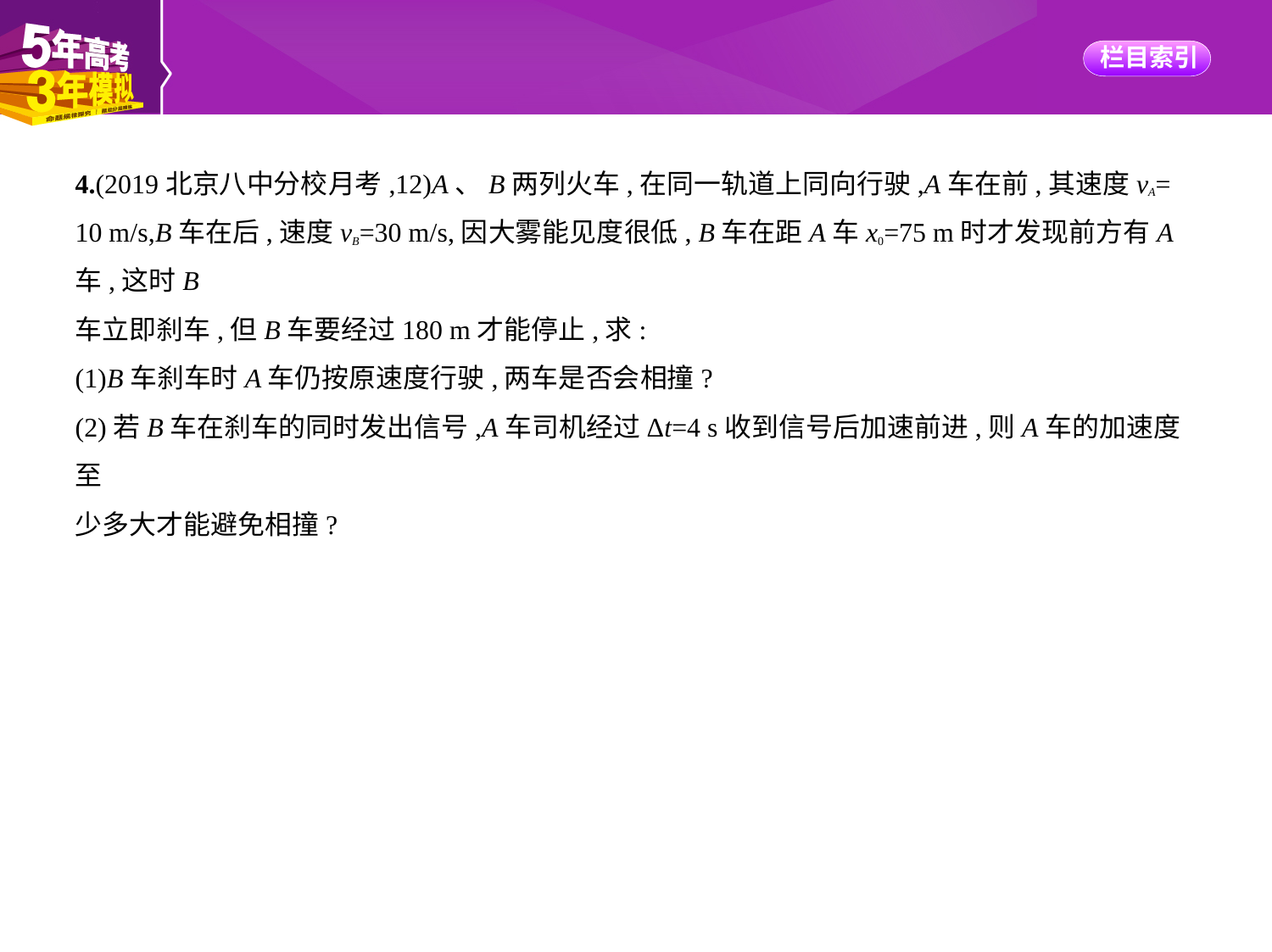

4.(2019北京八中分校月考,12)A、B两列火车,在同一轨道上同向行驶,A车在前,其速度vA=
10 m/s,B车在后,速度vB=30 m/s,因大雾能见度很低, B车在距A车x0=75 m时才发现前方有A车,这时B
车立即刹车,但B车要经过180 m才能停止,求:
(1)B车刹车时A车仍按原速度行驶,两车是否会相撞?
(2)若B车在刹车的同时发出信号,A车司机经过Δt=4 s收到信号后加速前进,则A车的加速度至
少多大才能避免相撞?